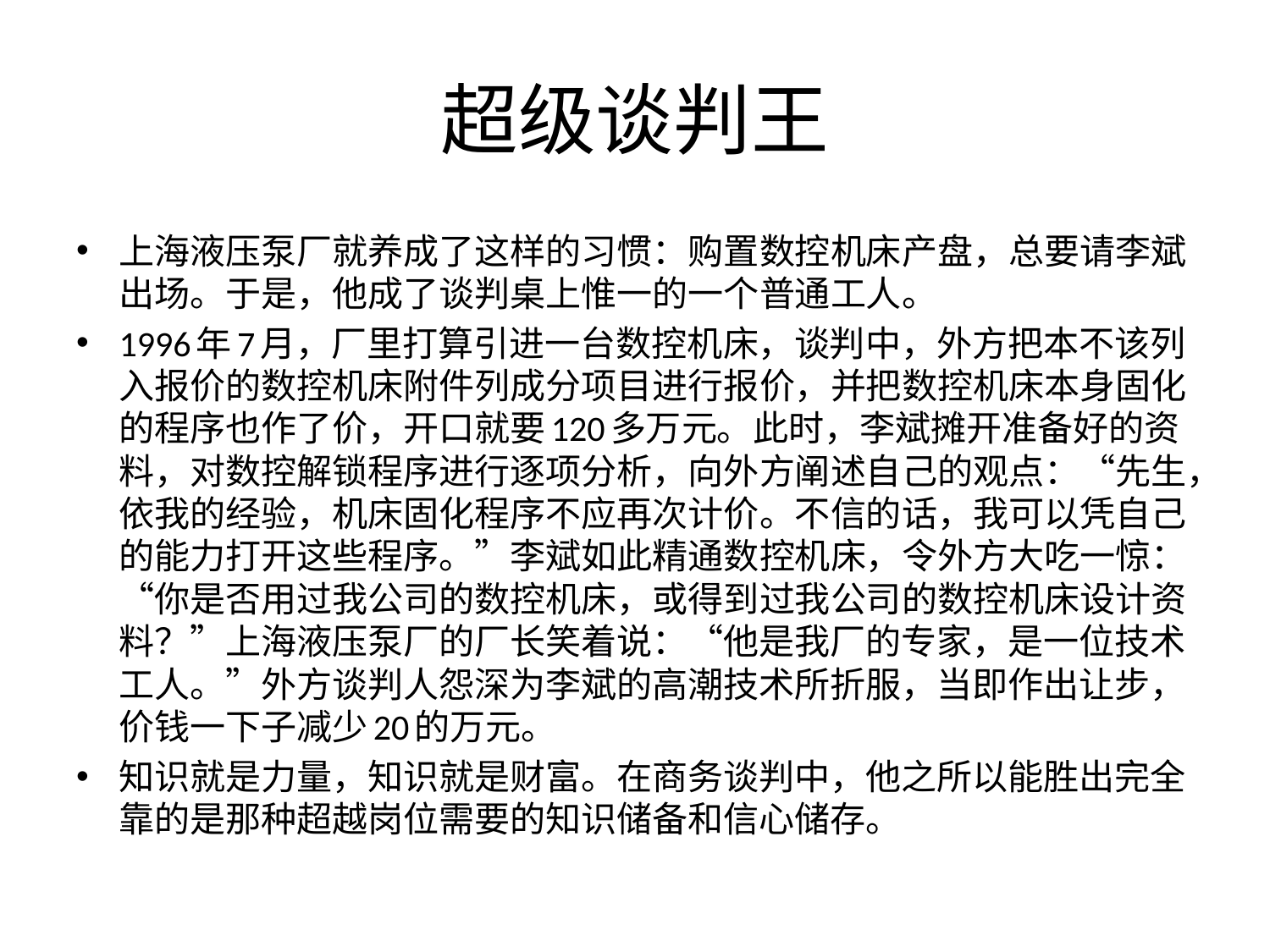

# 超级谈判王
上海液压泵厂就养成了这样的习惯：购置数控机床产盘，总要请李斌出场。于是，他成了谈判桌上惟一的一个普通工人。
1996年7月，厂里打算引进一台数控机床，谈判中，外方把本不该列入报价的数控机床附件列成分项目进行报价，并把数控机床本身固化的程序也作了价，开口就要120多万元。此时，李斌摊开准备好的资料，对数控解锁程序进行逐项分析，向外方阐述自己的观点：“先生，依我的经验，机床固化程序不应再次计价。不信的话，我可以凭自己的能力打开这些程序。”李斌如此精通数控机床，令外方大吃一惊：“你是否用过我公司的数控机床，或得到过我公司的数控机床设计资料？”上海液压泵厂的厂长笑着说：“他是我厂的专家，是一位技术工人。”外方谈判人怨深为李斌的高潮技术所折服，当即作出让步，价钱一下子减少20的万元。
知识就是力量，知识就是财富。在商务谈判中，他之所以能胜出完全靠的是那种超越岗位需要的知识储备和信心储存。